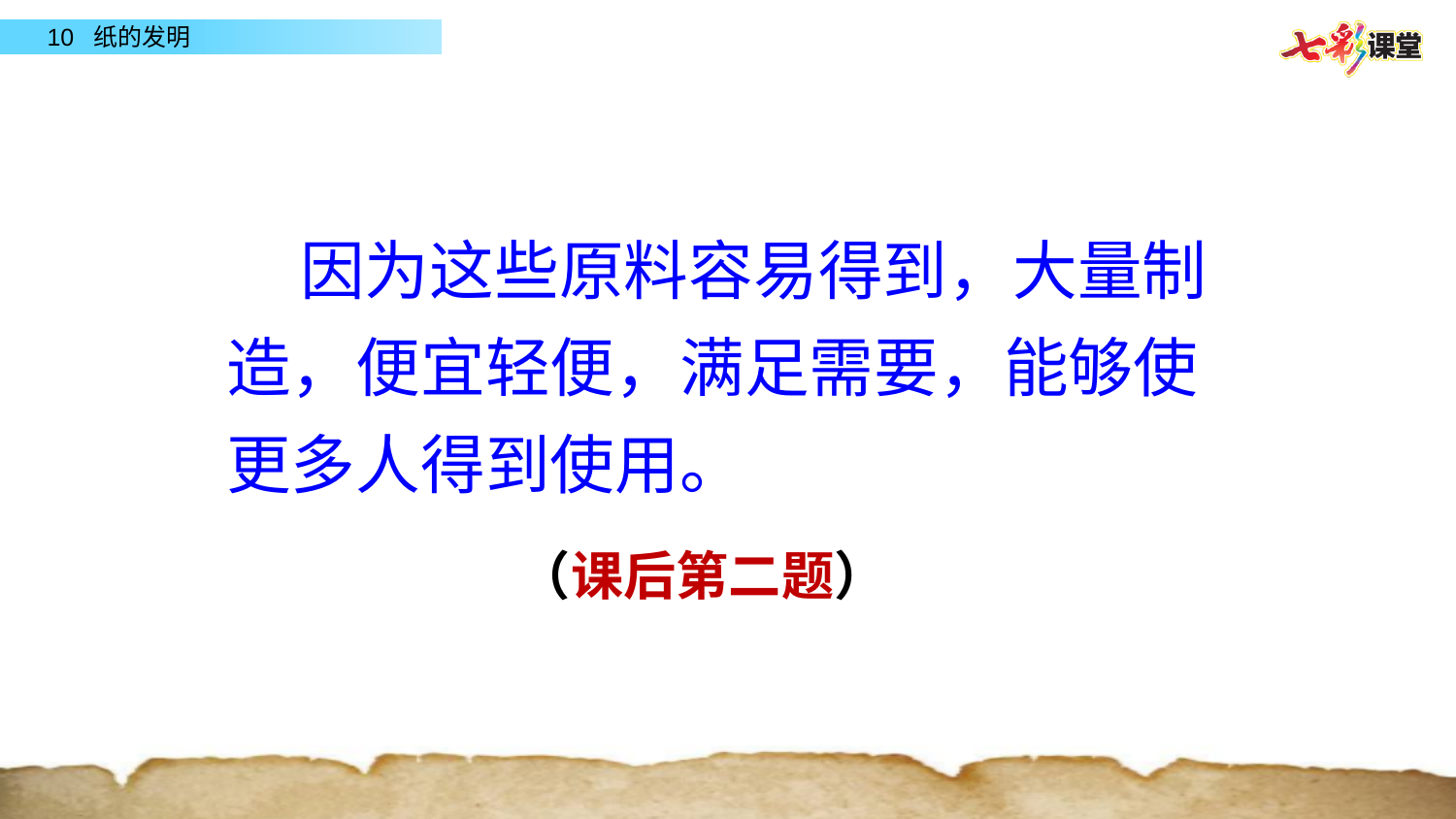

因为这些原料容易得到，大量制造，便宜轻便，满足需要，能够使更多人得到使用。
（课后第二题）